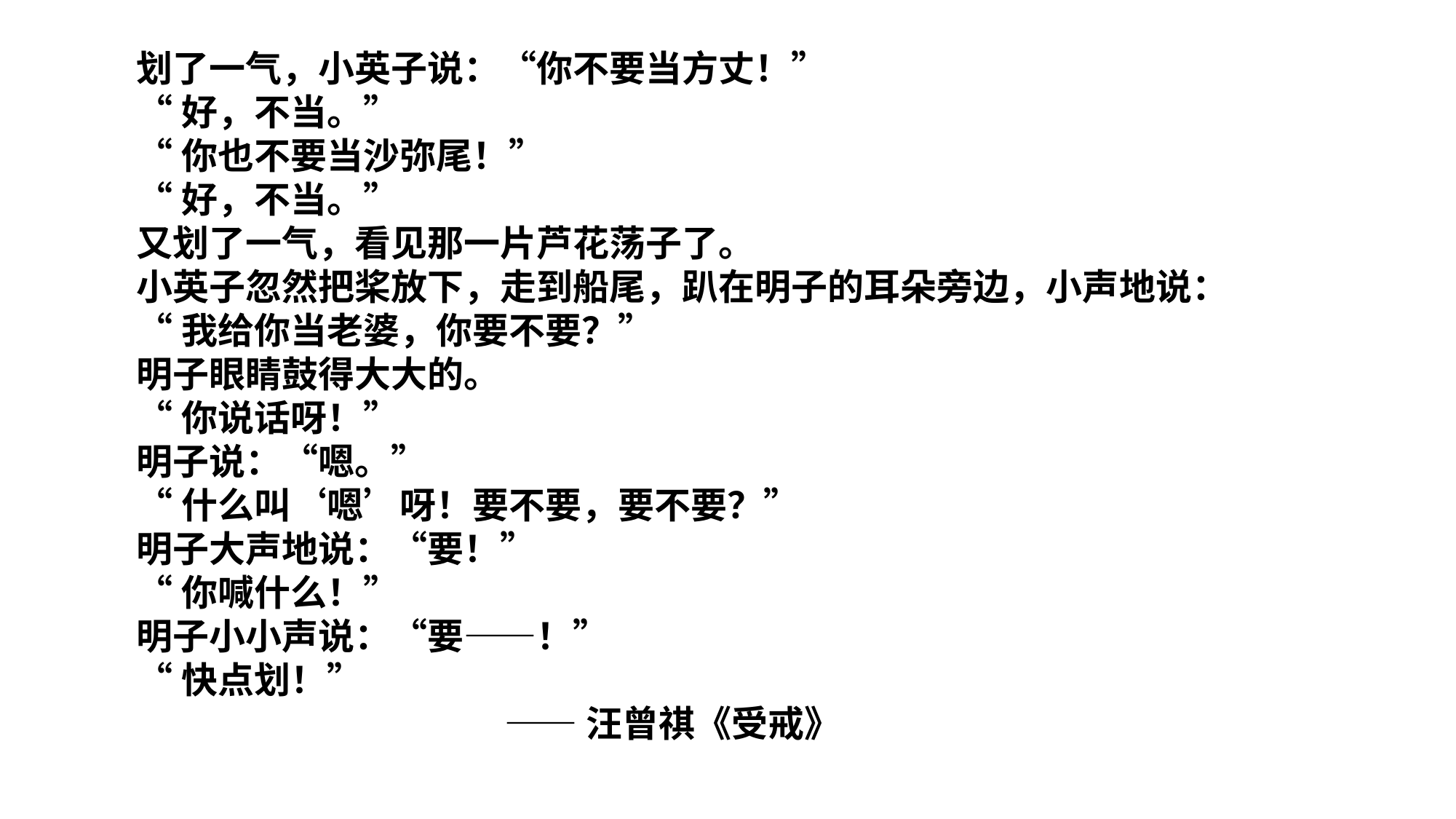

划了一气，小英子说：“你不要当方丈！”
“好，不当。”
“你也不要当沙弥尾！”
“好，不当。”
又划了一气，看见那一片芦花荡子了。
小英子忽然把桨放下，走到船尾，趴在明子的耳朵旁边，小声地说：
“我给你当老婆，你要不要？”
明子眼睛鼓得大大的。
“你说话呀！”
明子说：“嗯。”
“什么叫‘嗯’呀！要不要，要不要？”
明子大声地说：“要！”
“你喊什么！”
明子小小声说：“要——！”
“快点划！”
                                             ——汪曾祺《受戒》